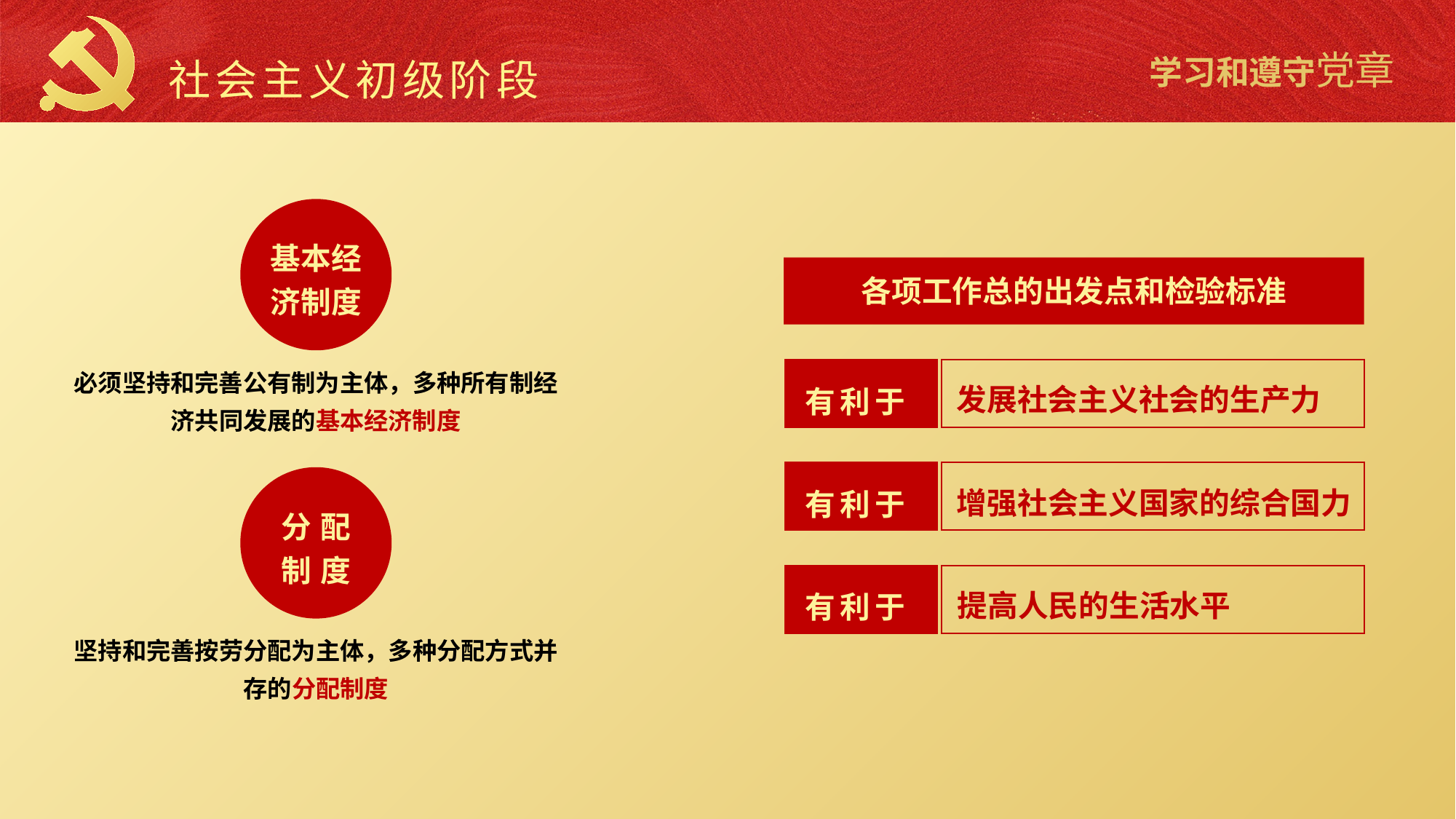

社会主义初级阶段

基本经济制度

各项工作总的出发点和检验标准
必须坚持和完善公有制为主体，多种所有制经济共同发展的基本经济制度

发展社会主义社会的生产力
有利于

增强社会主义国家的综合国力
有利于

分配
制度

提高人民的生活水平
有利于
坚持和完善按劳分配为主体，多种分配方式并存的分配制度